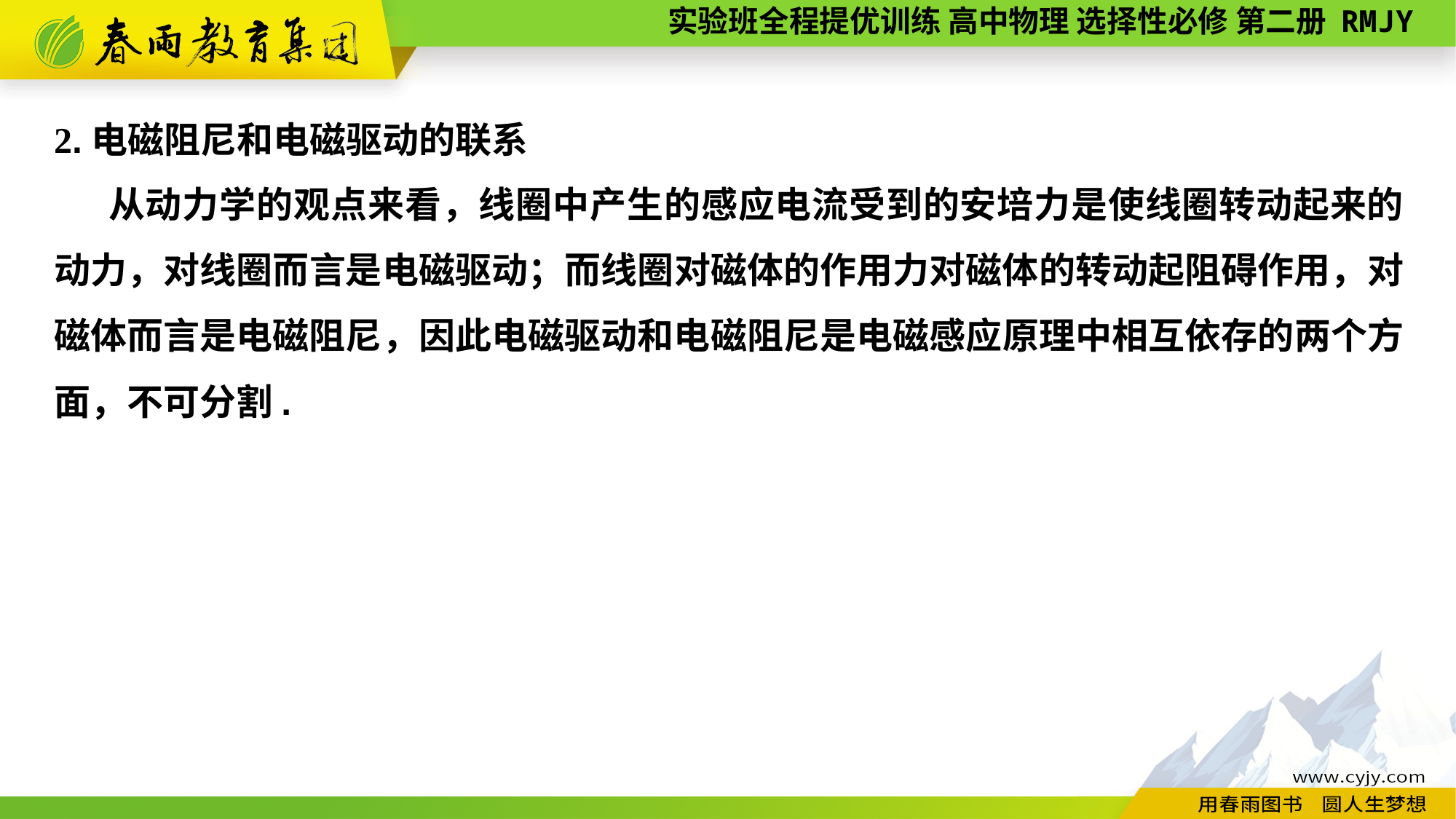

2.电磁阻尼和电磁驱动的联系
从动力学的观点来看，线圈中产生的感应电流受到的安培力是使线圈转动起来的动力，对线圈而言是电磁驱动；而线圈对磁体的作用力对磁体的转动起阻碍作用，对磁体而言是电磁阻尼，因此电磁驱动和电磁阻尼是电磁感应原理中相互依存的两个方面，不可分割.